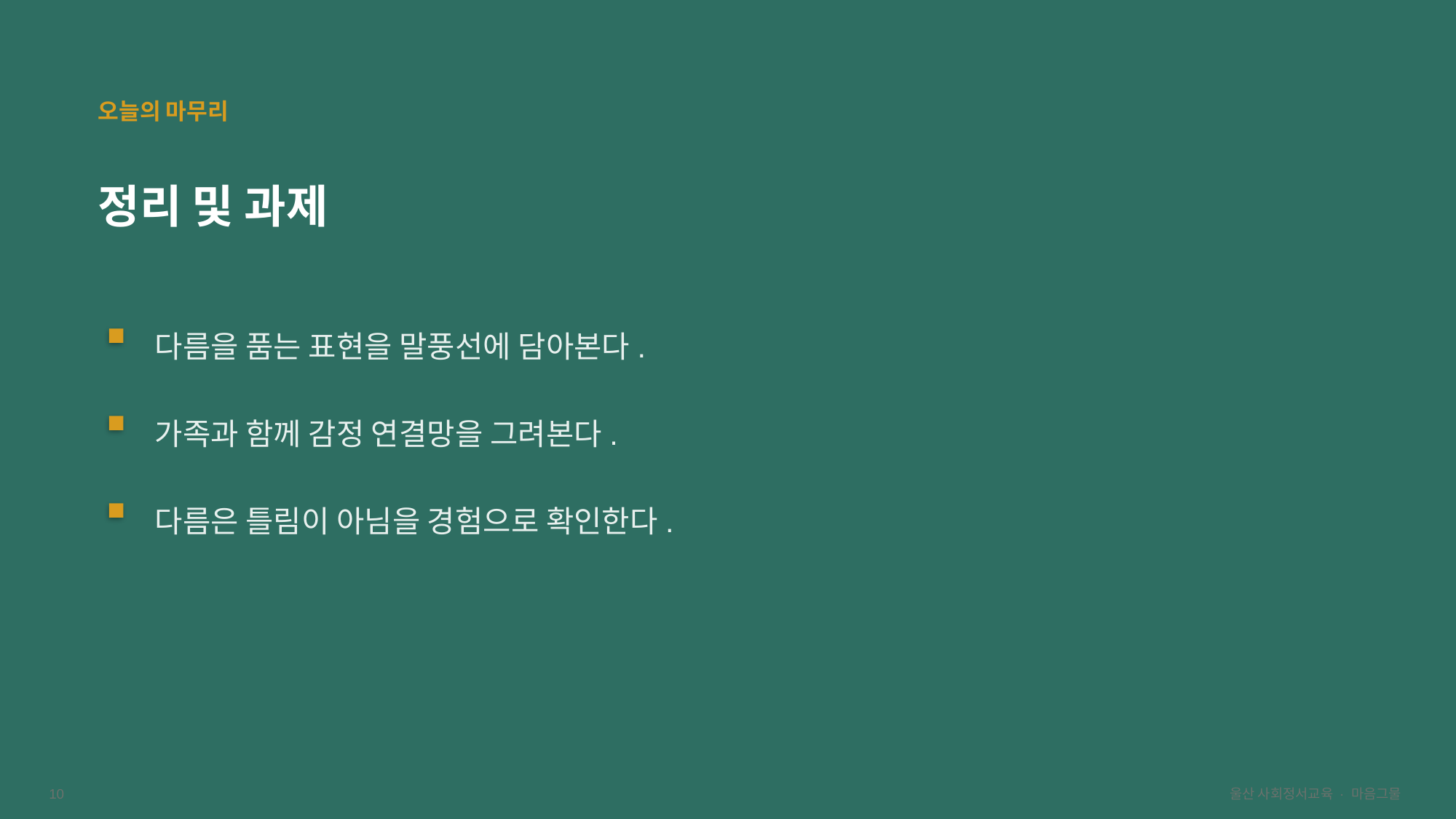

오늘의 마무리
정리 및 과제
다름을 품는 표현을 말풍선에 담아본다.

가족과 함께 감정 연결망을 그려본다.

다름은 틀림이 아님을 경험으로 확인한다.

10
울산 사회정서교육 · 마음그물